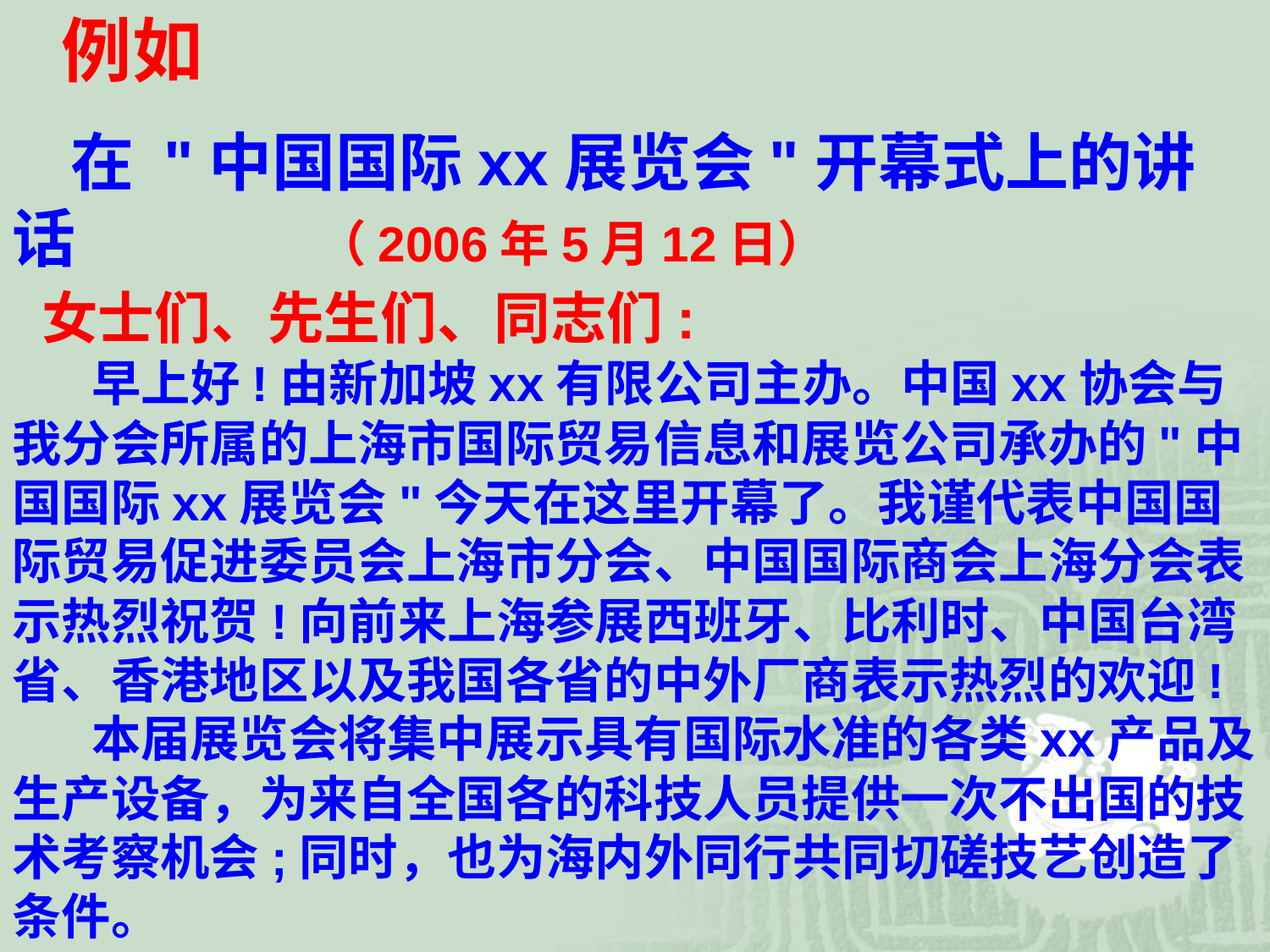

例如
       在 "中国国际xx展览会"开幕式上的讲话
                 （2006年5月12日）
   女士们、先生们、同志们:
          早上好!由新加坡xx有限公司主办。中国xx协会与我分会所属的上海市国际贸易信息和展览公司承办的"中国国际xx展览会"今天在这里开幕了。我谨代表中国国际贸易促进委员会上海市分会、中国国际商会上海分会表示热烈祝贺!向前来上海参展西班牙、比利时、中国台湾省、香港地区以及我国各省的中外厂商表示热烈的欢迎!
      本届展览会将集中展示具有国际水准的各类xx产品及生产设备，为来自全国各的科技人员提供一次不出国的技术考察机会;同时，也为海内外同行共同切磋技艺创造了条件。